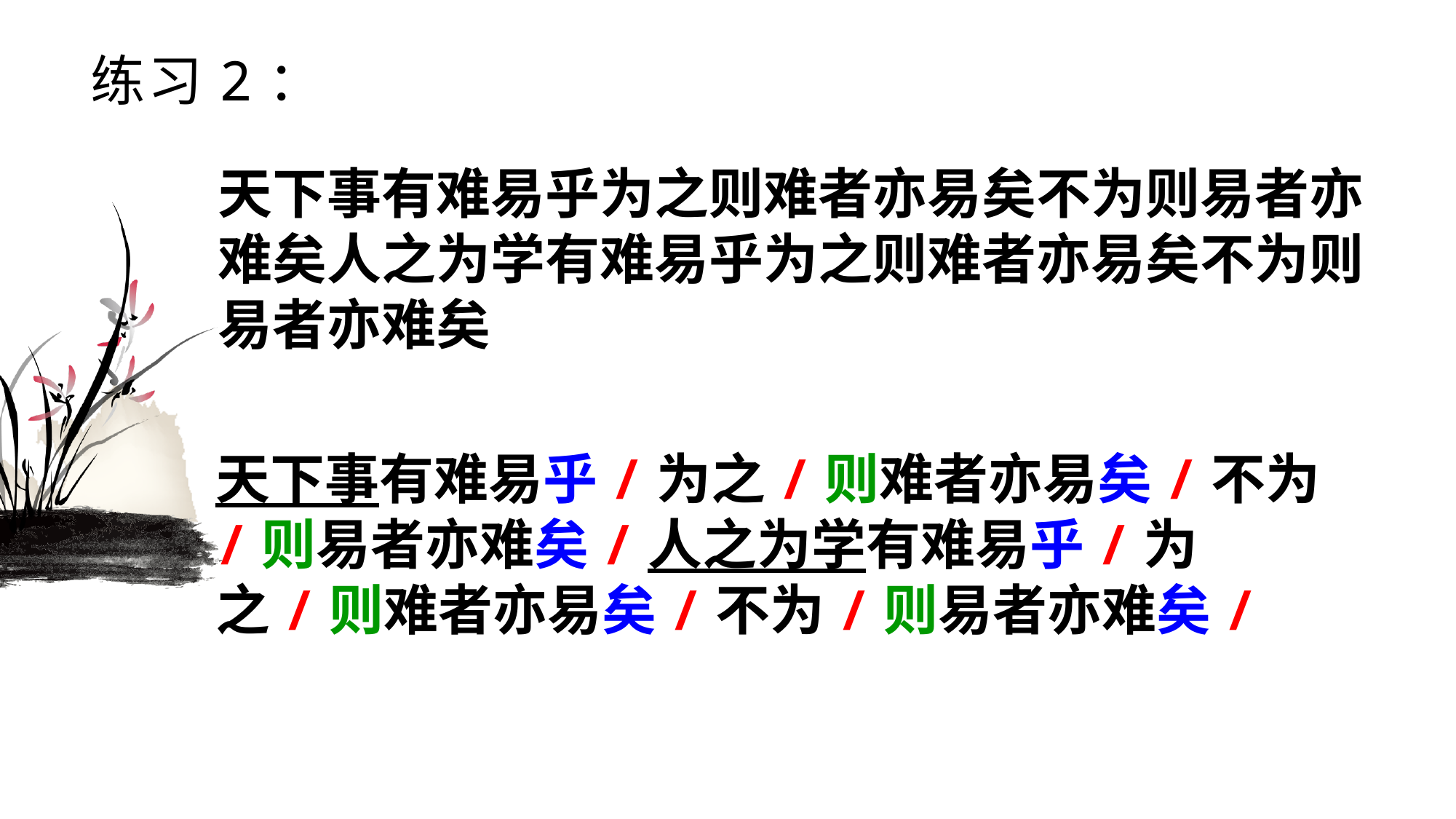

# 练习2：
天下事有难易乎为之则难者亦易矣不为则易者亦
难矣人之为学有难易乎为之则难者亦易矣不为则
易者亦难矣
天下事有难易乎/为之/则难者亦易矣/不为/则易者亦难矣/人之为学有难易乎/为之/则难者亦易矣/不为/则易者亦难矣/